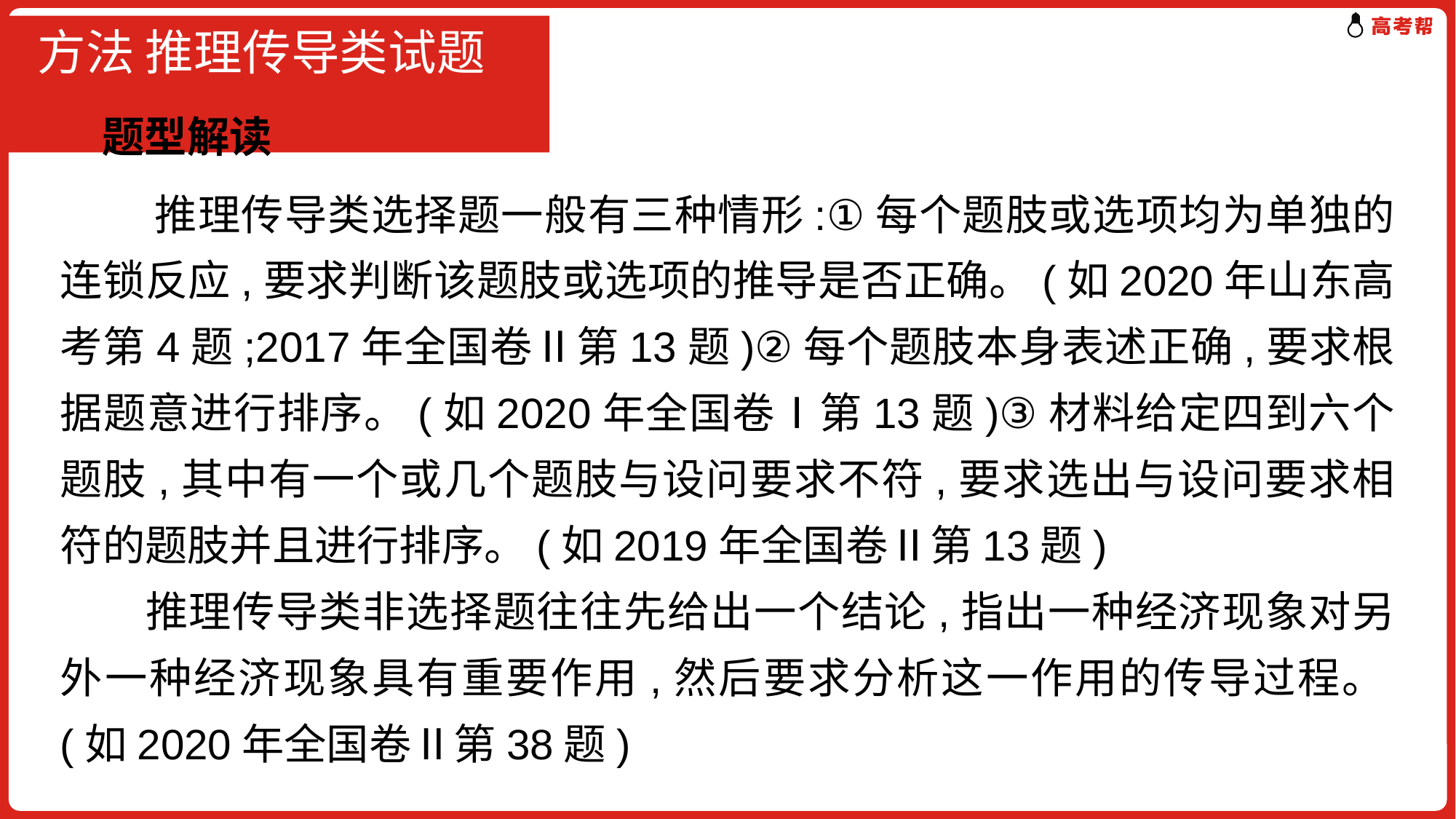

# 方法 推理传导类试题
题型解读
        推理传导类选择题一般有三种情形:①每个题肢或选项均为单独的连锁反应,要求判断该题肢或选项的推导是否正确。(如2020年山东高考第4题;2017年全国卷Ⅱ第13题)②每个题肢本身表述正确,要求根据题意进行排序。(如2020年全国卷Ⅰ第13题)③材料给定四到六个题肢,其中有一个或几个题肢与设问要求不符,要求选出与设问要求相符的题肢并且进行排序。(如2019年全国卷Ⅱ第13题)
       推理传导类非选择题往往先给出一个结论,指出一种经济现象对另外一种经济现象具有重要作用,然后要求分析这一作用的传导过程。(如2020年全国卷Ⅱ第38题)